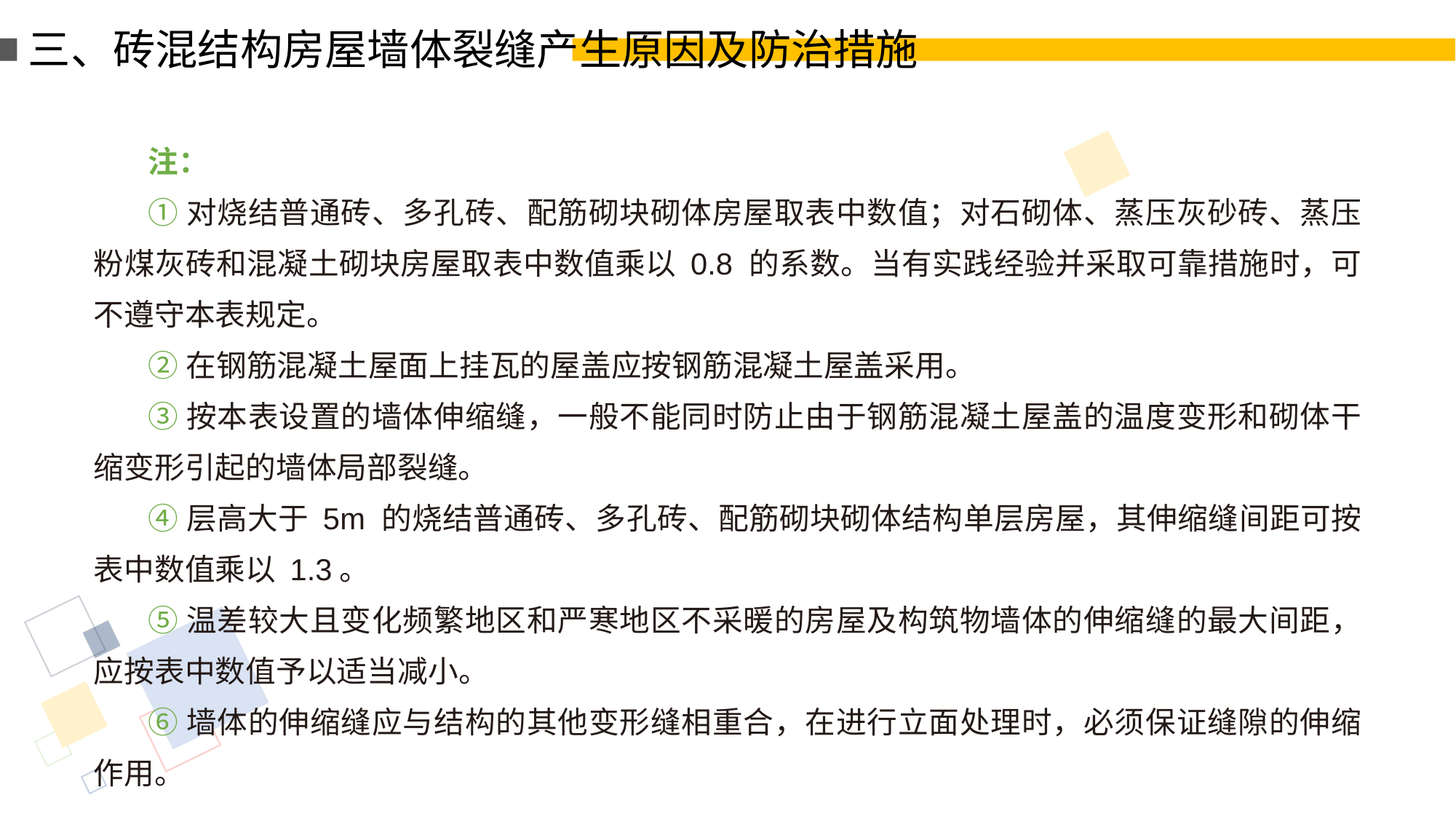

三、砖混结构房屋墙体裂缝产生原因及防治措施
注：
①对烧结普通砖、多孔砖、配筋砌块砌体房屋取表中数值；对石砌体、蒸压灰砂砖、蒸压粉煤灰砖和混凝土砌块房屋取表中数值乘以 0.8 的系数。当有实践经验并采取可靠措施时，可不遵守本表规定。
②在钢筋混凝土屋面上挂瓦的屋盖应按钢筋混凝土屋盖采用。
③按本表设置的墙体伸缩缝，一般不能同时防止由于钢筋混凝土屋盖的温度变形和砌体干缩变形引起的墙体局部裂缝。
④层高大于 5m 的烧结普通砖、多孔砖、配筋砌块砌体结构单层房屋，其伸缩缝间距可按表中数值乘以 1.3。
⑤温差较大且变化频繁地区和严寒地区不采暖的房屋及构筑物墙体的伸缩缝的最大间距，应按表中数值予以适当减小。
⑥墙体的伸缩缝应与结构的其他变形缝相重合，在进行立面处理时，必须保证缝隙的伸缩作用。